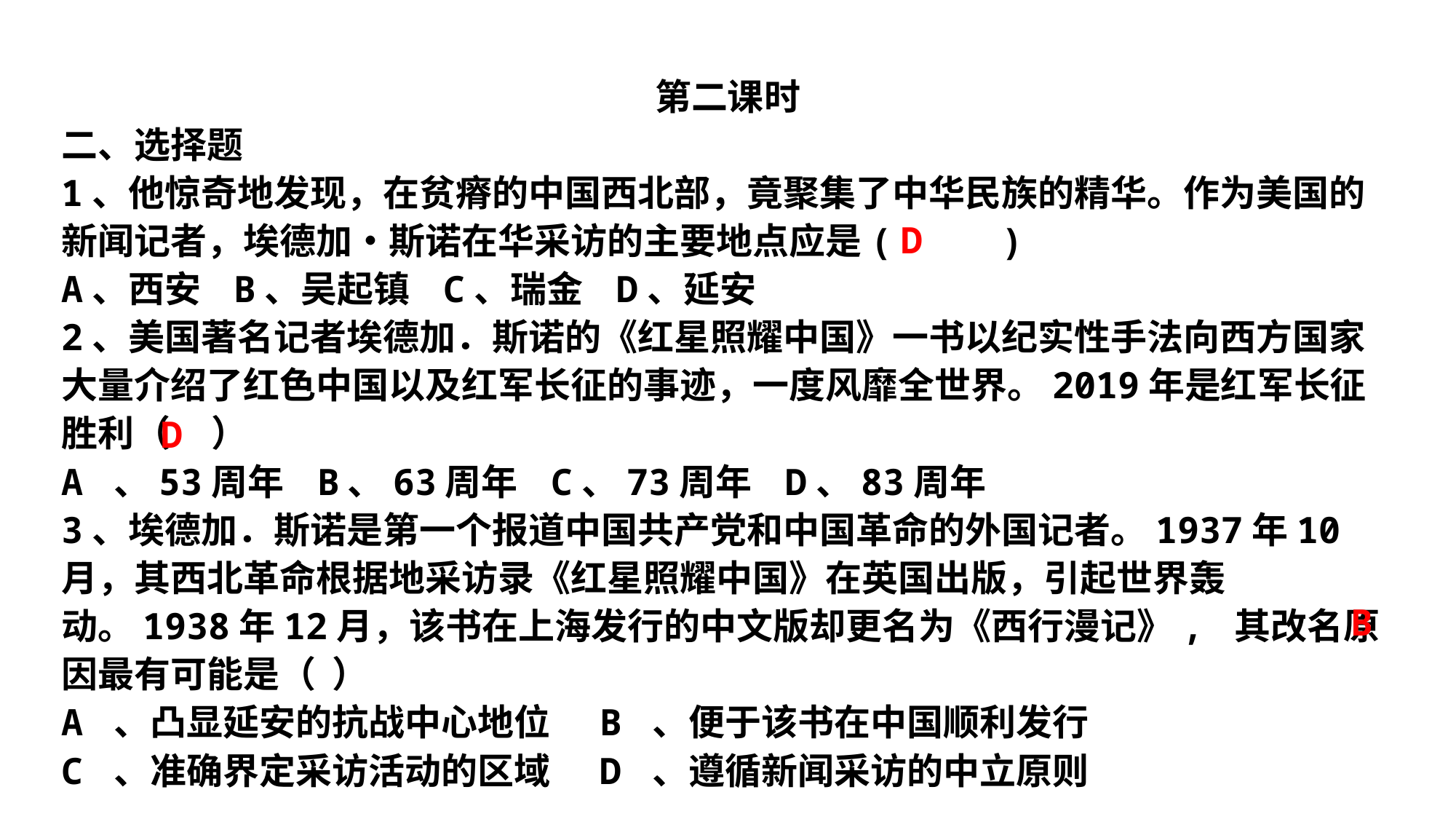

第二课时
二、选择题
1、他惊奇地发现，在贫瘠的中国西北部，竟聚集了中华民族的精华。作为美国的新闻记者，埃德加•斯诺在华采访的主要地点应是(     )
A、西安   B、吴起镇   C、瑞金   D、延安
2、美国著名记者埃德加．斯诺的《红星照耀中国》一书以纪实性手法向西方国家大量介绍了红色中国以及红军长征的事迹，一度风靡全世界。2019年是红军长征胜利（     ）
A 、53周年   B、63周年   C、73周年   D、83周年
3、埃德加．斯诺是第一个报道中国共产党和中国革命的外国记者。1937年10 月，其西北革命根据地采访录《红星照耀中国》在英国出版，引起世界轰动。1938年12月，该书在上海发行的中文版却更名为《西行漫记》, 其改名原因最有可能是（  ）
A 、凸显延安的抗战中心地位     B 、便于该书在中国顺利发行
C 、准确界定采访活动的区域     D 、遵循新闻采访的中立原则
 D
D
B